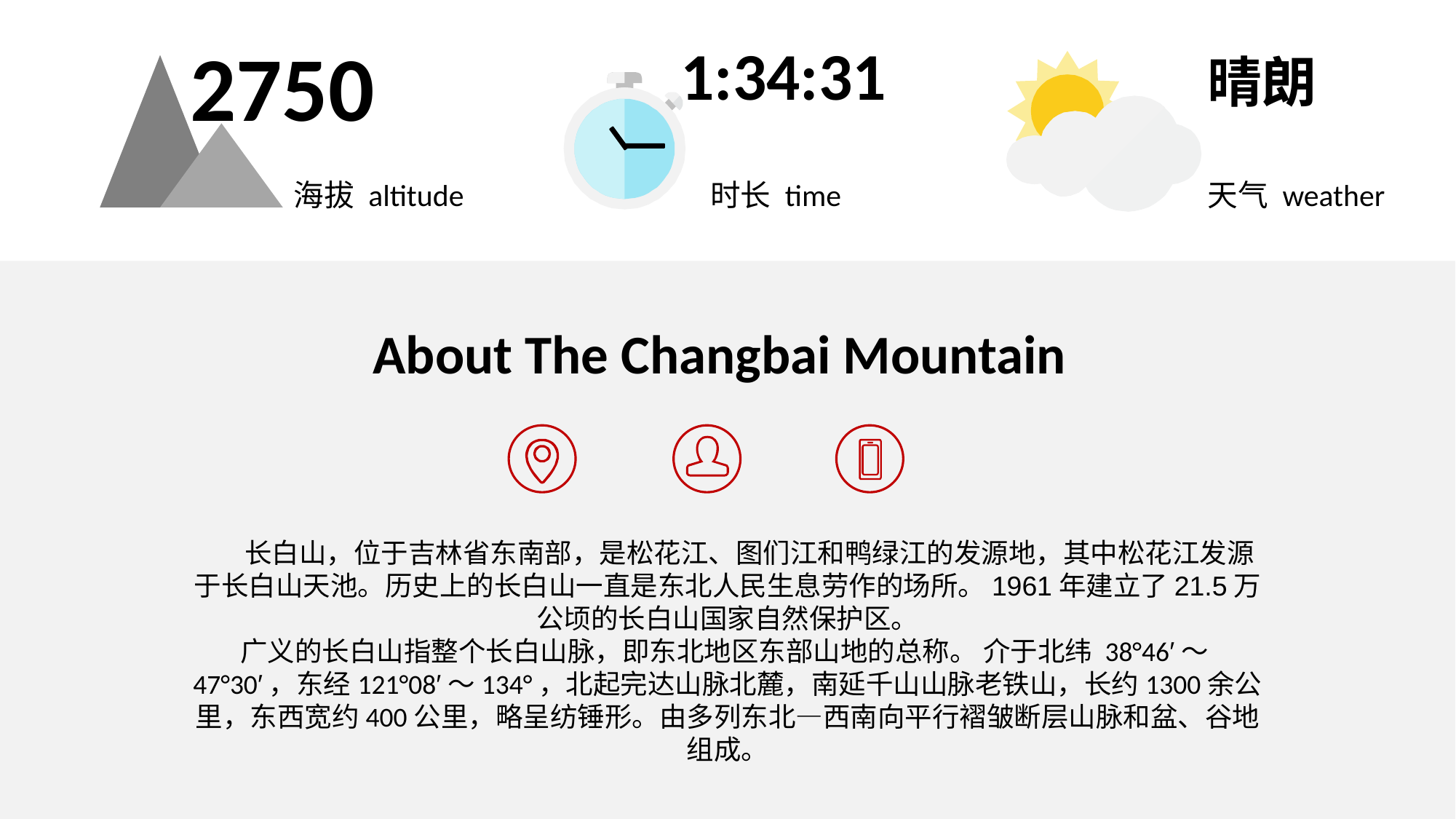

2750
1:34:31
晴朗

海拔 altitude
时长 time
天气 weather

About The Changbai Mountain

      长白山，位于吉林省东南部，是松花江、图们江和鸭绿江的发源地，其中松花江发源于长白山天池。历史上的长白山一直是东北人民生息劳作的场所。1961年建立了21.5万公顷的长白山国家自然保护区。
广义的长白山指整个长白山脉，即东北地区东部山地的总称。 介于北纬 38°46′～47°30′，东经121°08′～134°，北起完达山脉北麓，南延千山山脉老铁山，长约1300余公里，东西宽约400公里，略呈纺锤形。由多列东北—西南向平行褶皱断层山脉和盆、谷地组成。